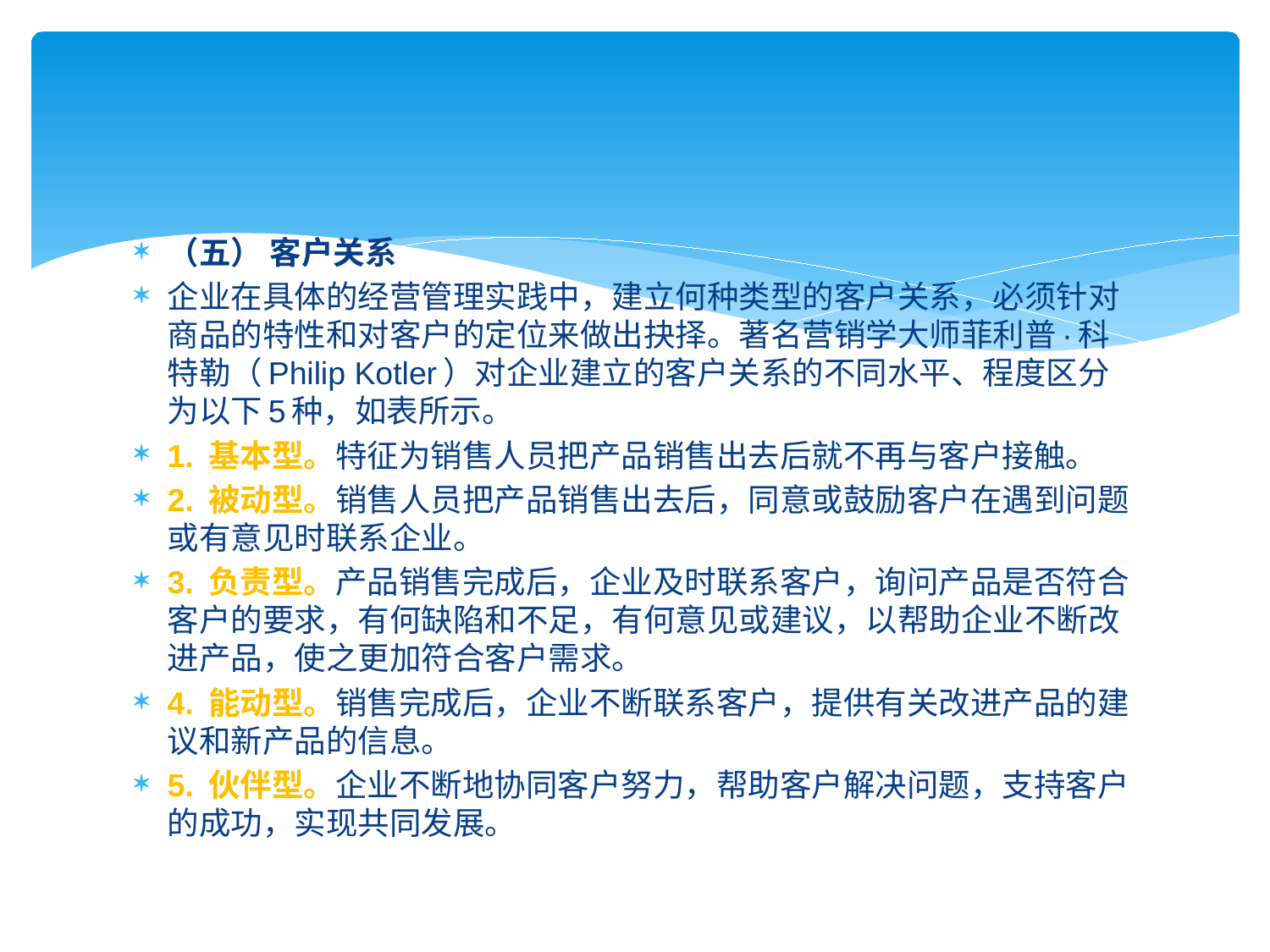

（五） 客户关系
企业在具体的经营管理实践中，建立何种类型的客户关系，必须针对商品的特性和对客户的定位来做出抉择。著名营销学大师菲利普·科特勒（Philip Kotler）对企业建立的客户关系的不同水平、程度区分为以下5种，如表所示。
1. 基本型。特征为销售人员把产品销售出去后就不再与客户接触。
2. 被动型。销售人员把产品销售出去后，同意或鼓励客户在遇到问题或有意见时联系企业。
3. 负责型。产品销售完成后，企业及时联系客户，询问产品是否符合客户的要求，有何缺陷和不足，有何意见或建议，以帮助企业不断改进产品，使之更加符合客户需求。
4. 能动型。销售完成后，企业不断联系客户，提供有关改进产品的建议和新产品的信息。
5. 伙伴型。企业不断地协同客户努力，帮助客户解决问题，支持客户的成功，实现共同发展。